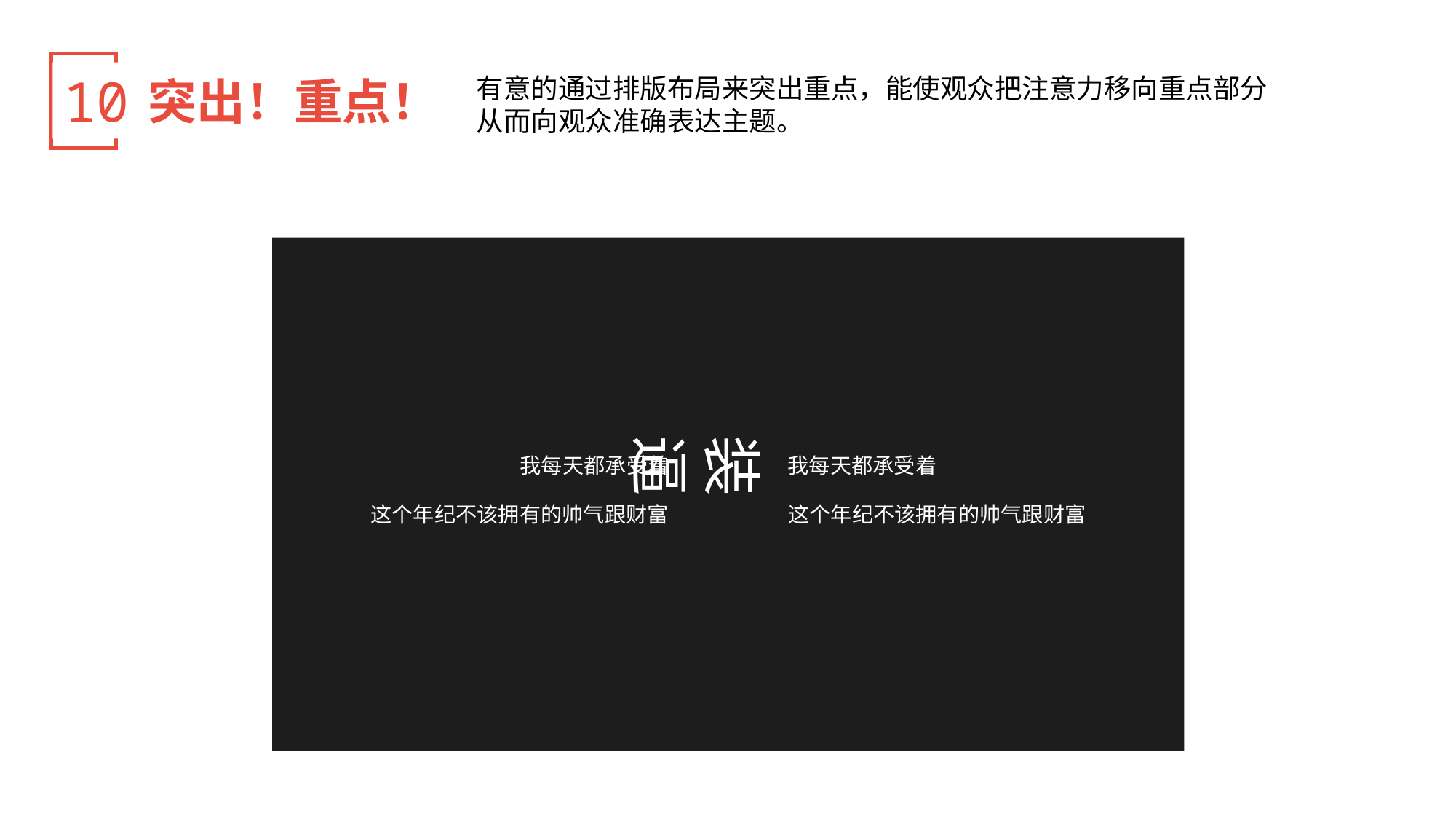

12
10
突出！重点！
有意的通过排版布局来突出重点，能使观众把注意力移向重点部分
从而向观众准确表达主题。

装逼
我每天都承受着
我每天都承受着
这个年纪不该拥有的帅气跟财富
这个年纪不该拥有的帅气跟财富